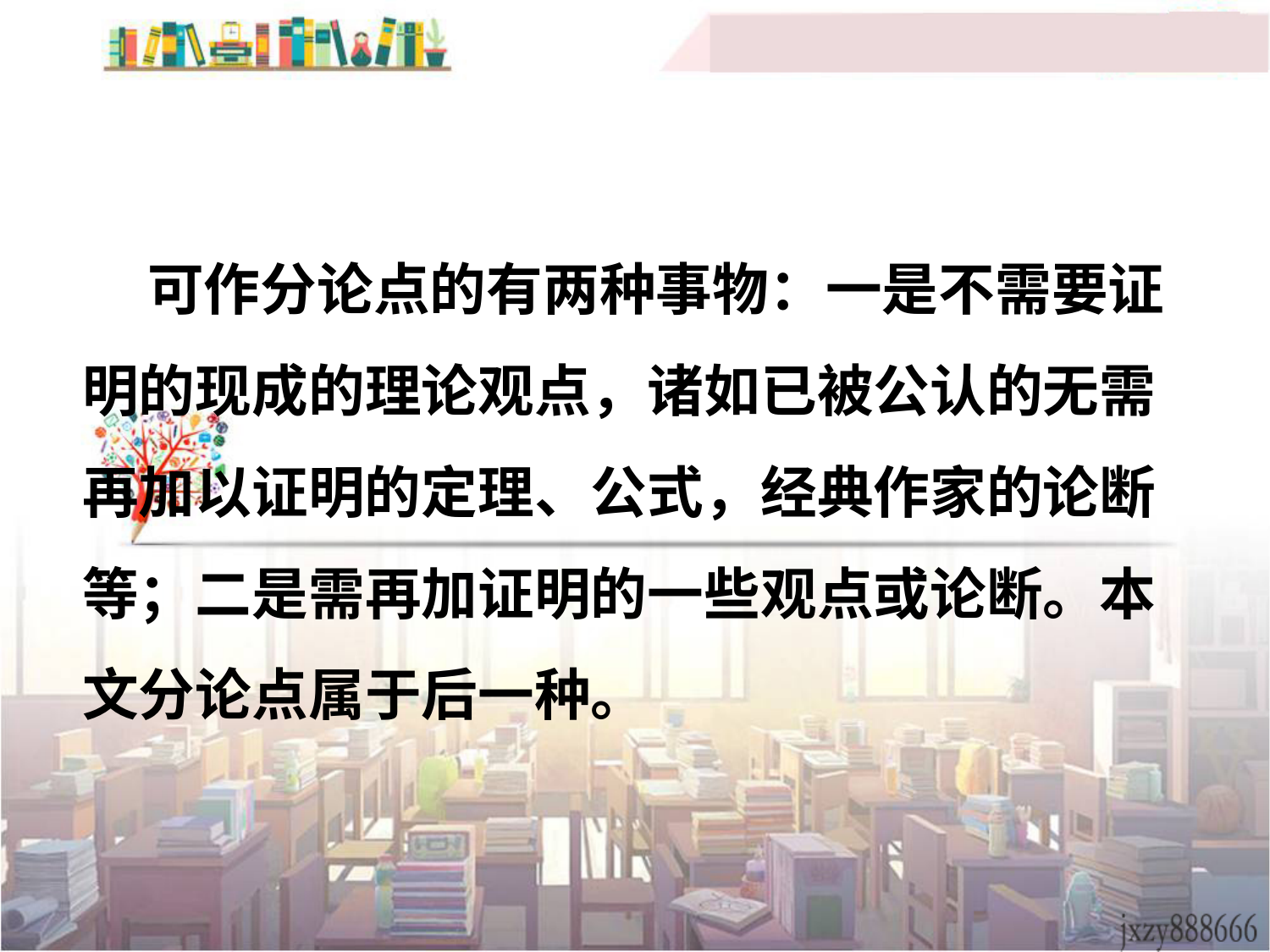

可作分论点的有两种事物：一是不需要证明的现成的理论观点，诸如已被公认的无需再加以证明的定理、公式，经典作家的论断等；二是需再加证明的一些观点或论断。本文分论点属于后一种。